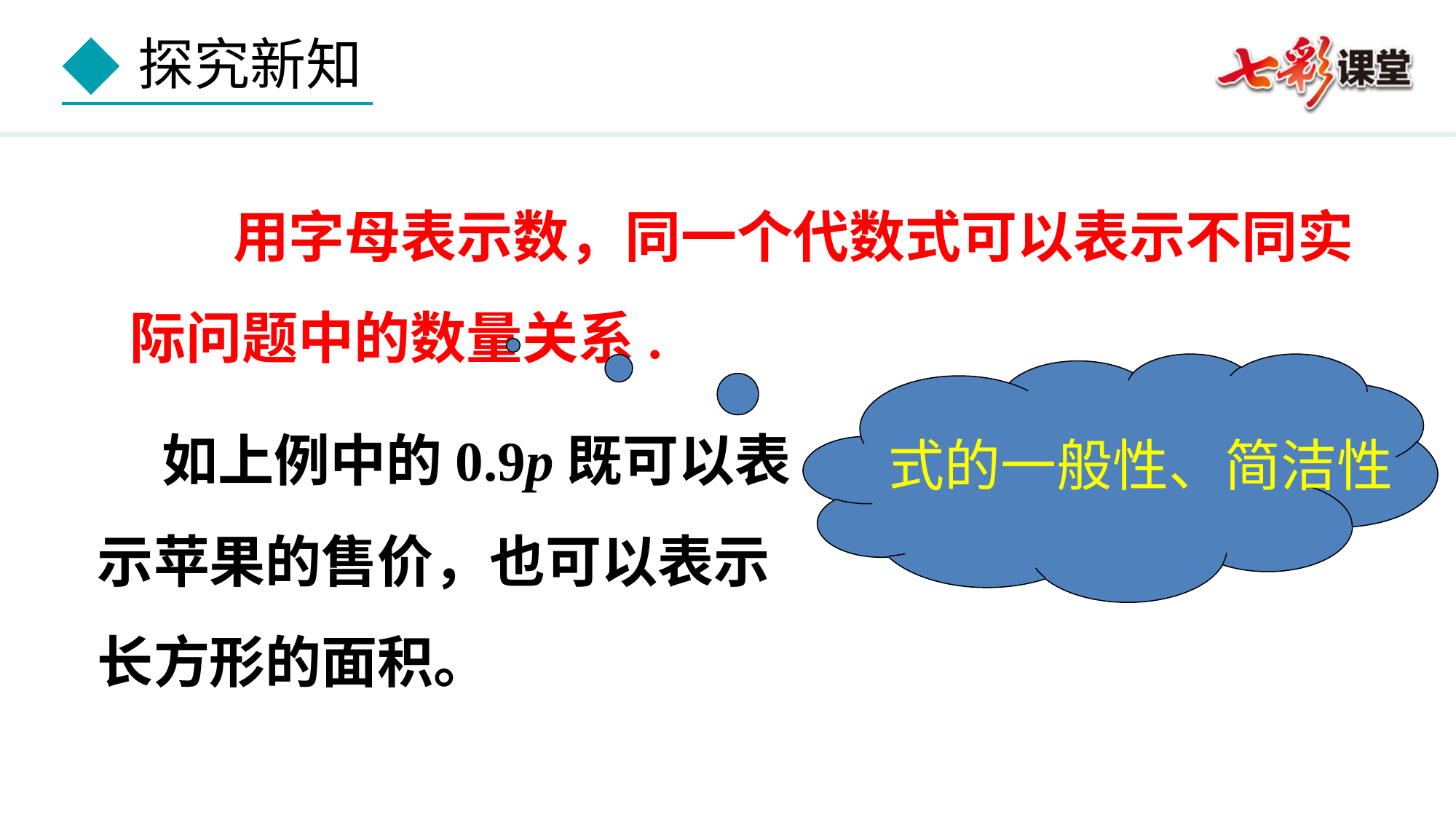

用字母表示数，同一个代数式可以表示不同实际问题中的数量关系.

式的一般性、简洁性
    如上例中的0.9p既可以表示苹果的售价，也可以表示长方形的面积。